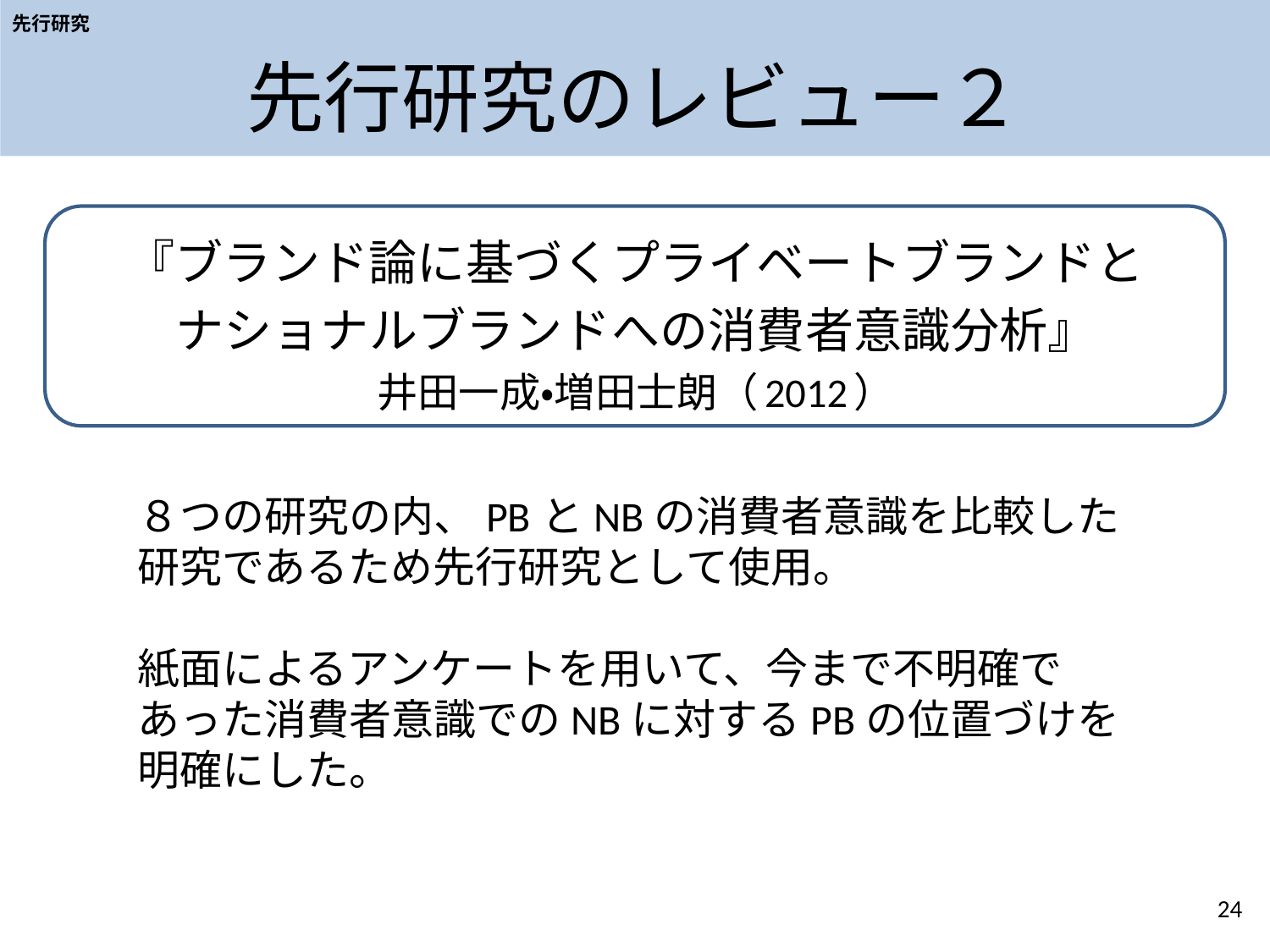

先行研究
# 先行研究のレビュー２

『ブランド論に基づくプライベートブランドと
ナショナルブランドへの消費者意識分析』
井田一成・増田士朗（2012）

８つの研究の内、PBとNBの消費者意識を比較した研究であるため先行研究として使用。

紙面によるアンケートを用いて、今まで不明確であった消費者意識でのNBに対するPBの位置づけを明確にした。
24